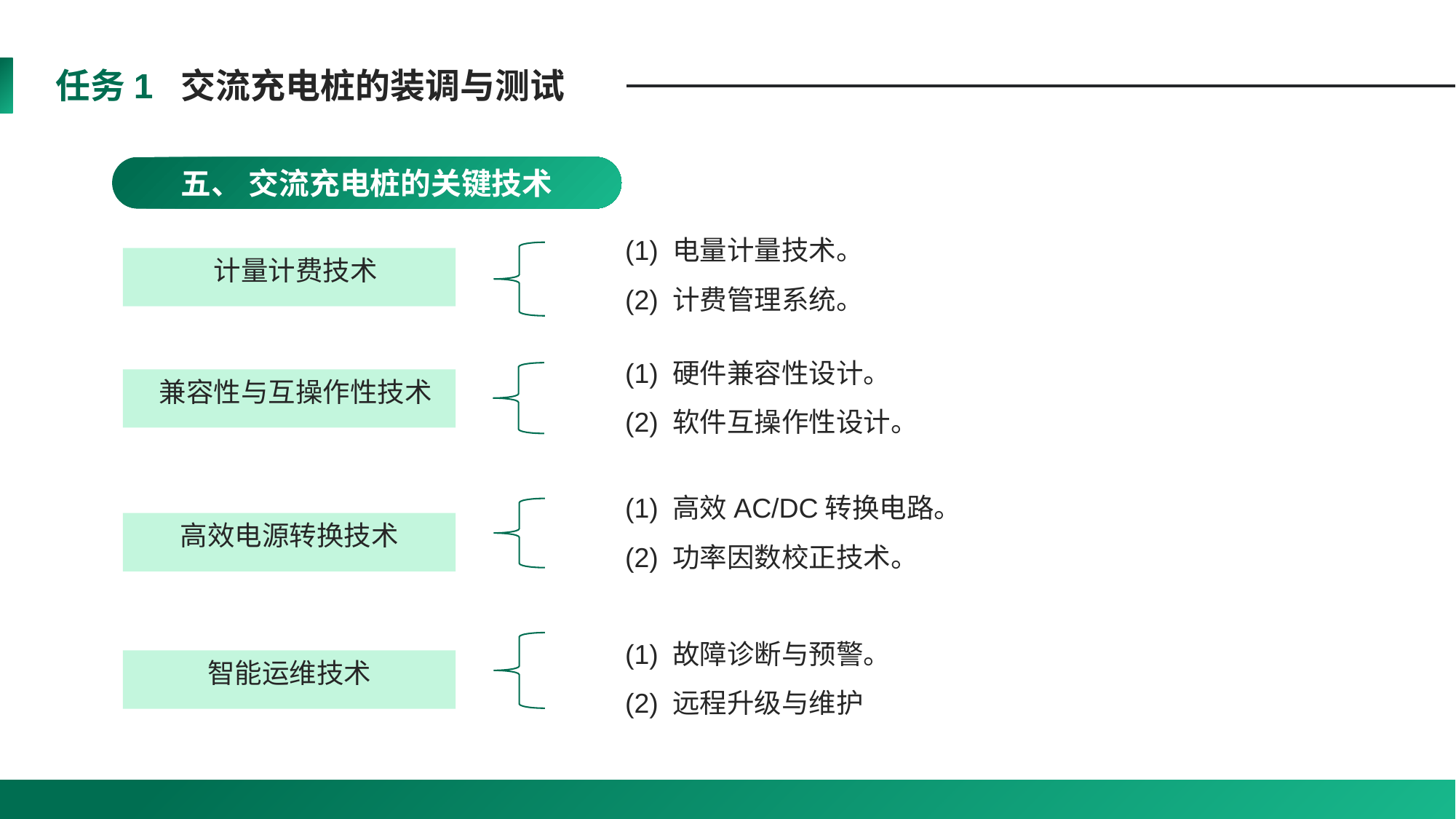

任务1  交流充电桩的装调与测试

五、 交流充电桩的关键技术
(1) 电量计量技术。
(2) 计费管理系统。

 计量计费技术
(1) 硬件兼容性设计。
(2) 软件互操作性设计。

 兼容性与互操作性技术
(1) 高效AC/DC转换电路。
(2) 功率因数校正技术。

高效电源转换技术
(1) 故障诊断与预警。
(2) 远程升级与维护

智能运维技术